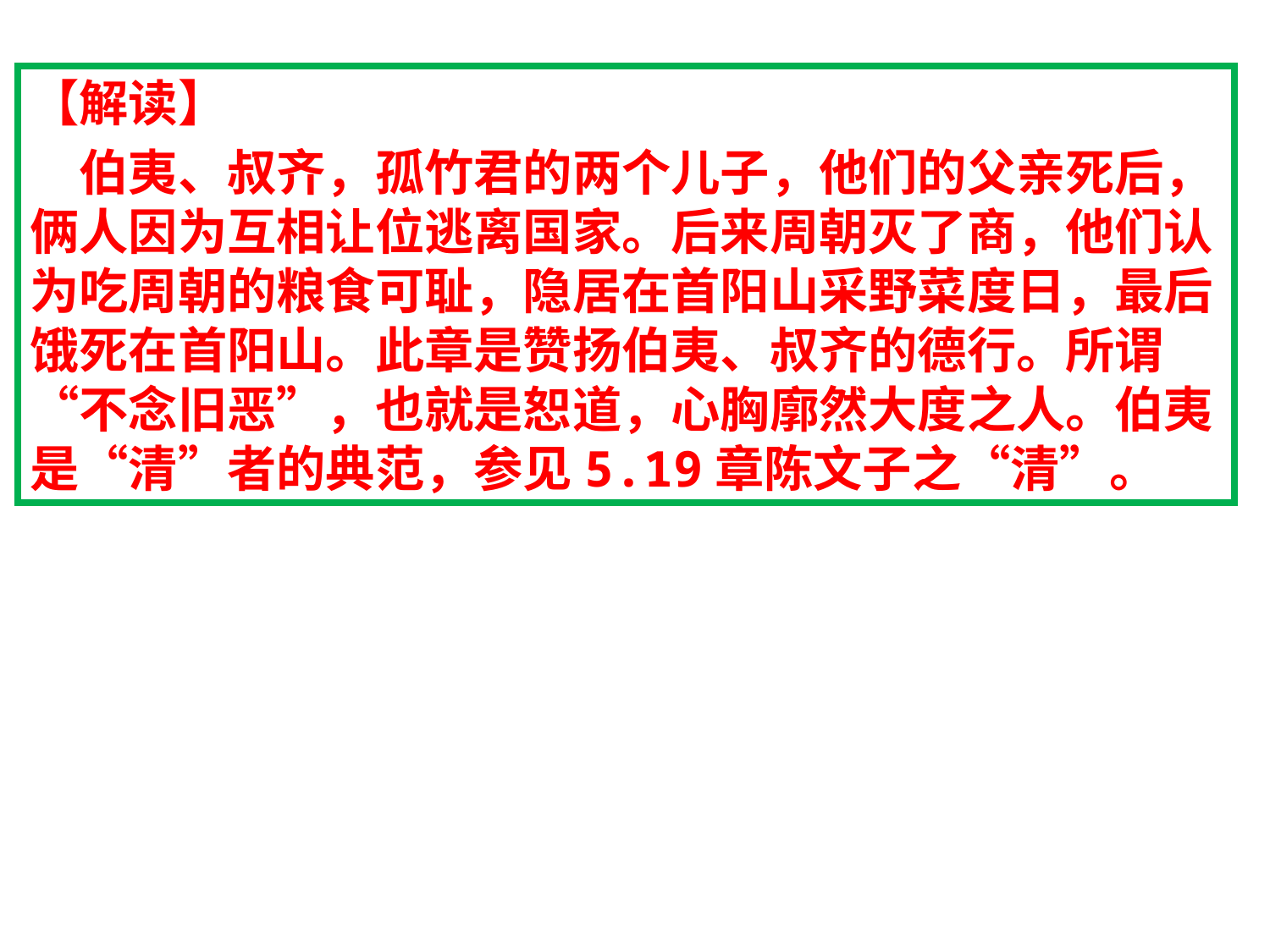

【解读】
　伯夷、叔齐，孤竹君的两个儿子，他们的父亲死后，俩人因为互相让位逃离国家。后来周朝灭了商，他们认为吃周朝的粮食可耻，隐居在首阳山采野菜度日，最后饿死在首阳山。此章是赞扬伯夷、叔齐的德行。所谓“不念旧恶”，也就是恕道，心胸廓然大度之人。伯夷是“清”者的典范，参见5.19章陈文子之“清”。